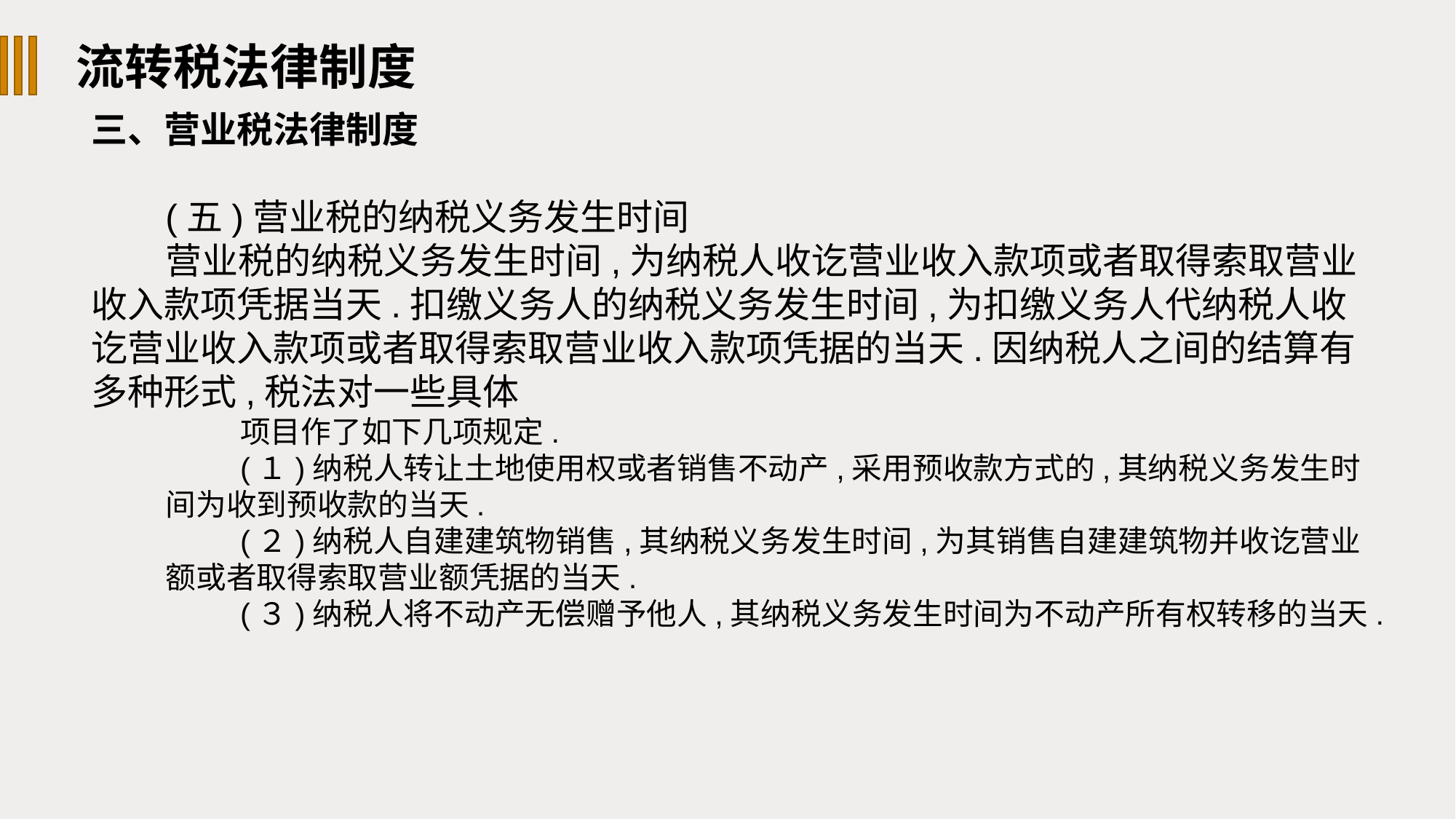

流转税法律制度

三、营业税法律制度

(五)营业税的纳税义务发生时间
营业税的纳税义务发生时间,为纳税人收讫营业收入款项或者取得索取营业收入款项凭据当天.扣缴义务人的纳税义务发生时间,为扣缴义务人代纳税人收讫营业收入款项或者取得索取营业收入款项凭据的当天.因纳税人之间的结算有多种形式,税法对一些具体
项目作了如下几项规定.
(１)纳税人转让土地使用权或者销售不动产,采用预收款方式的,其纳税义务发生时间为收到预收款的当天.
(２)纳税人自建建筑物销售,其纳税义务发生时间,为其销售自建建筑物并收讫营业额或者取得索取营业额凭据的当天.
(３)纳税人将不动产无偿赠予他人,其纳税义务发生时间为不动产所有权转移的当天.